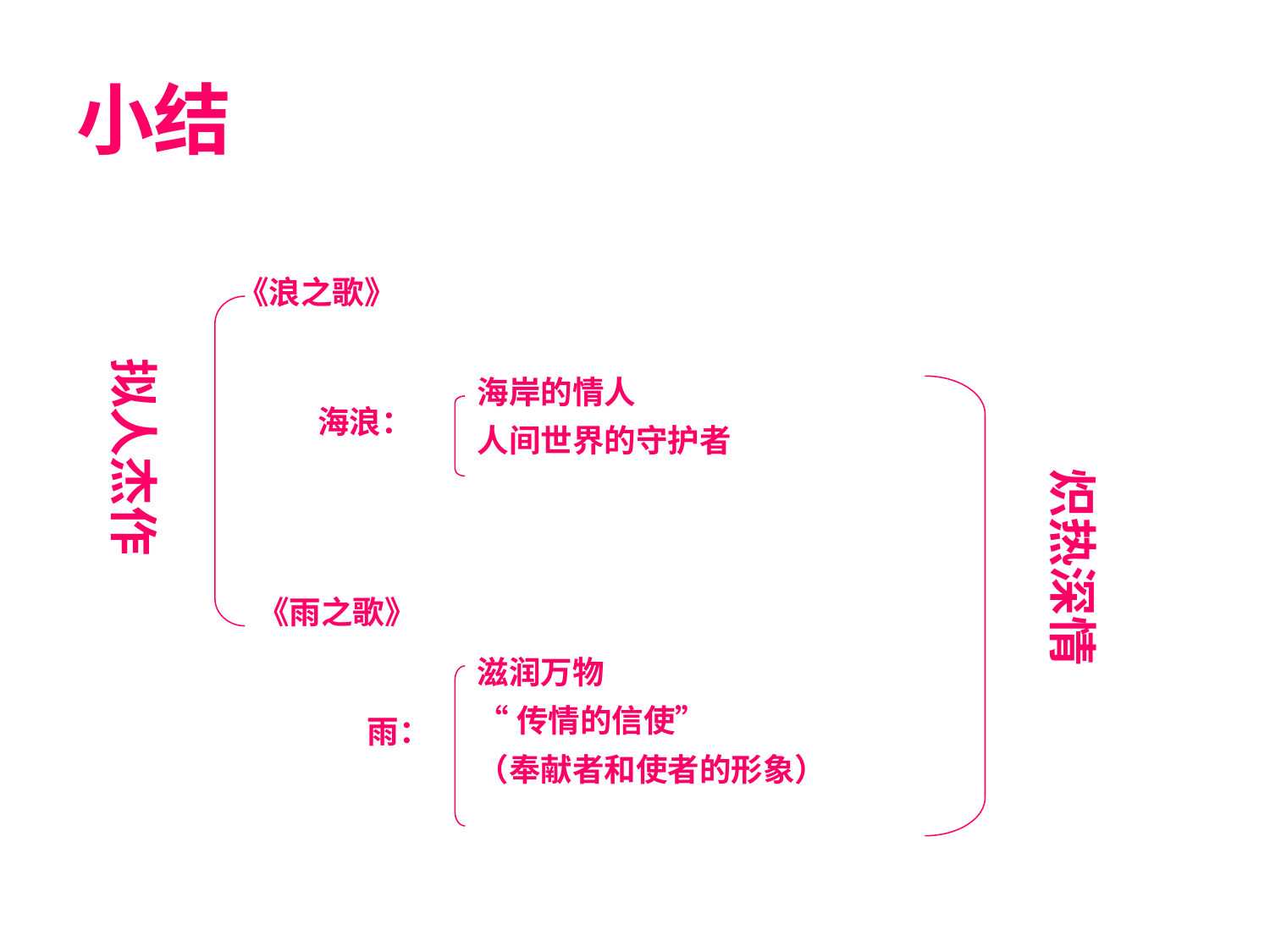

# 小结
《浪之歌》

拟人杰作
海岸的情人
人间世界的守护者

海浪：

炽热深情
《雨之歌》
滋润万物
“传情的信使”
（奉献者和使者的形象）

雨：